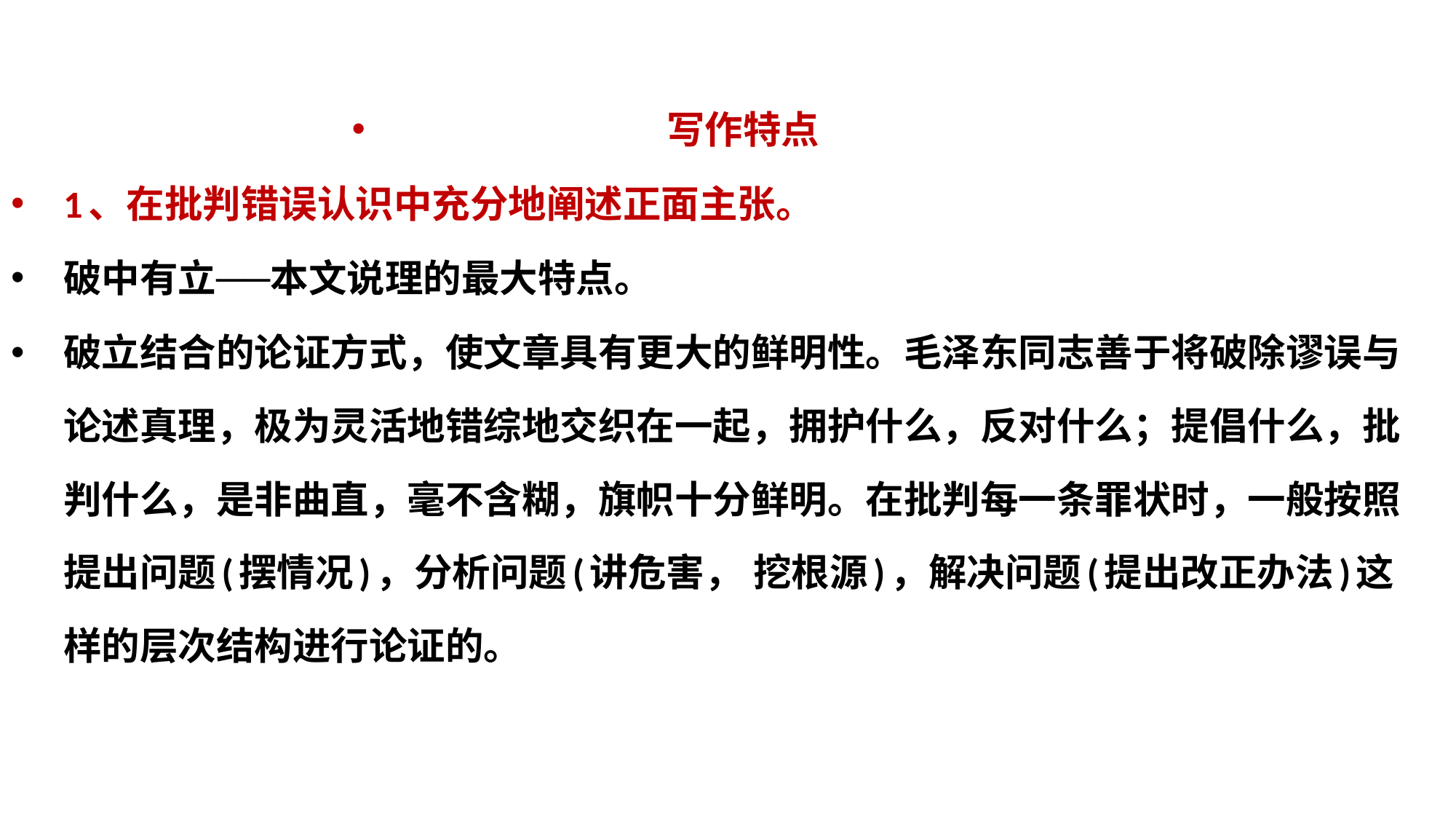

写作特点
1、在批判错误认识中充分地阐述正面主张。
破中有立──本文说理的最大特点。
破立结合的论证方式，使文章具有更大的鲜明性。毛泽东同志善于将破除谬误与论述真理，极为灵活地错综地交织在一起，拥护什么，反对什么；提倡什么，批判什么，是非曲直，毫不含糊，旗帜十分鲜明。在批判每一条罪状时，一般按照提出问题(摆情况)，分析问题(讲危害， 挖根源)，解决问题(提出改正办法)这样的层次结构进行论证的。